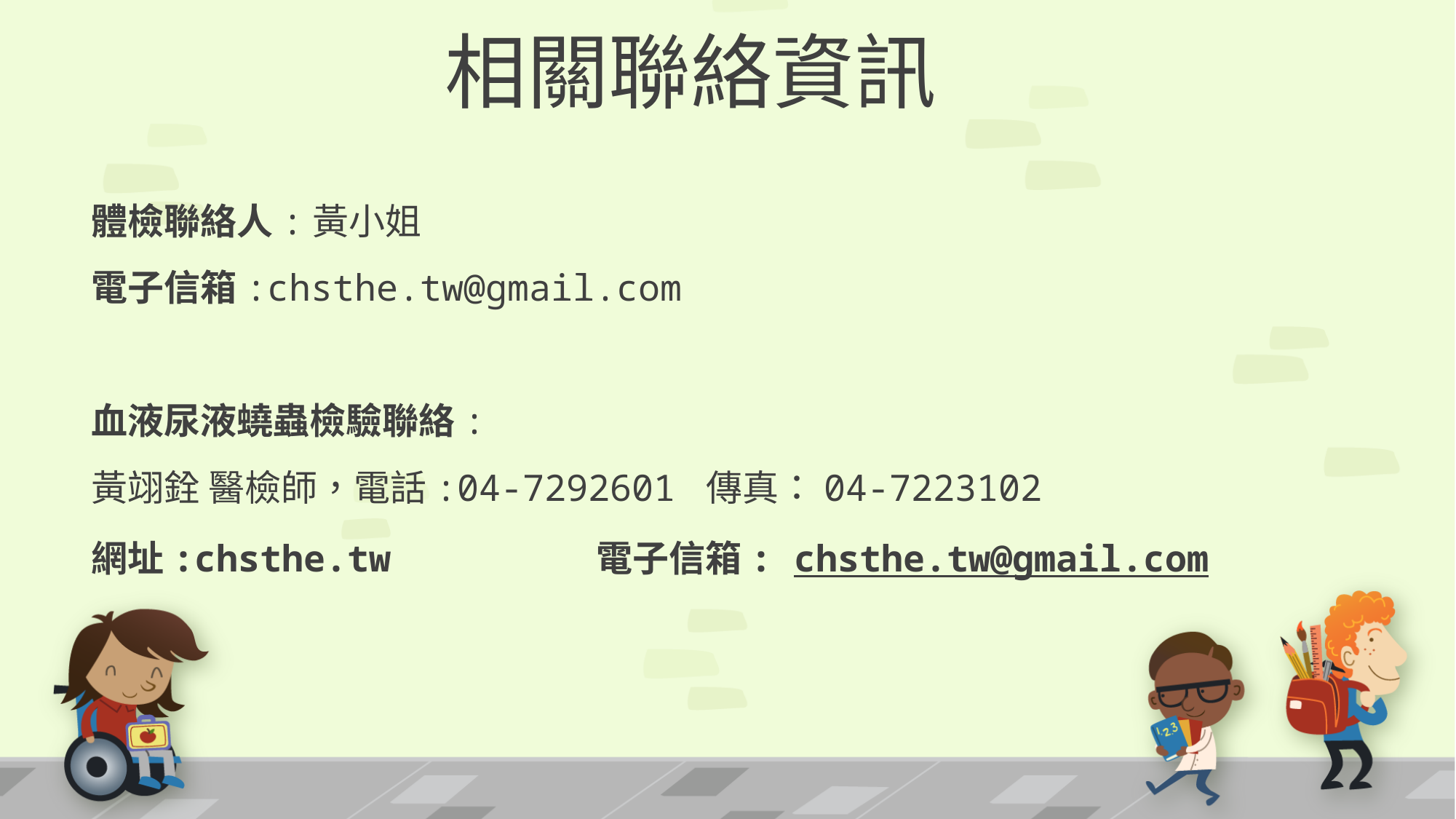

# 相關聯絡資訊
體檢聯絡人:黃小姐
電子信箱:chsthe.tw@gmail.com

血液尿液蟯蟲檢驗聯絡:
黃翊銓 醫檢師，電話:04-7292601 傳真：04-7223102
網址:chsthe.tw         電子信箱: chsthe.tw@gmail.com